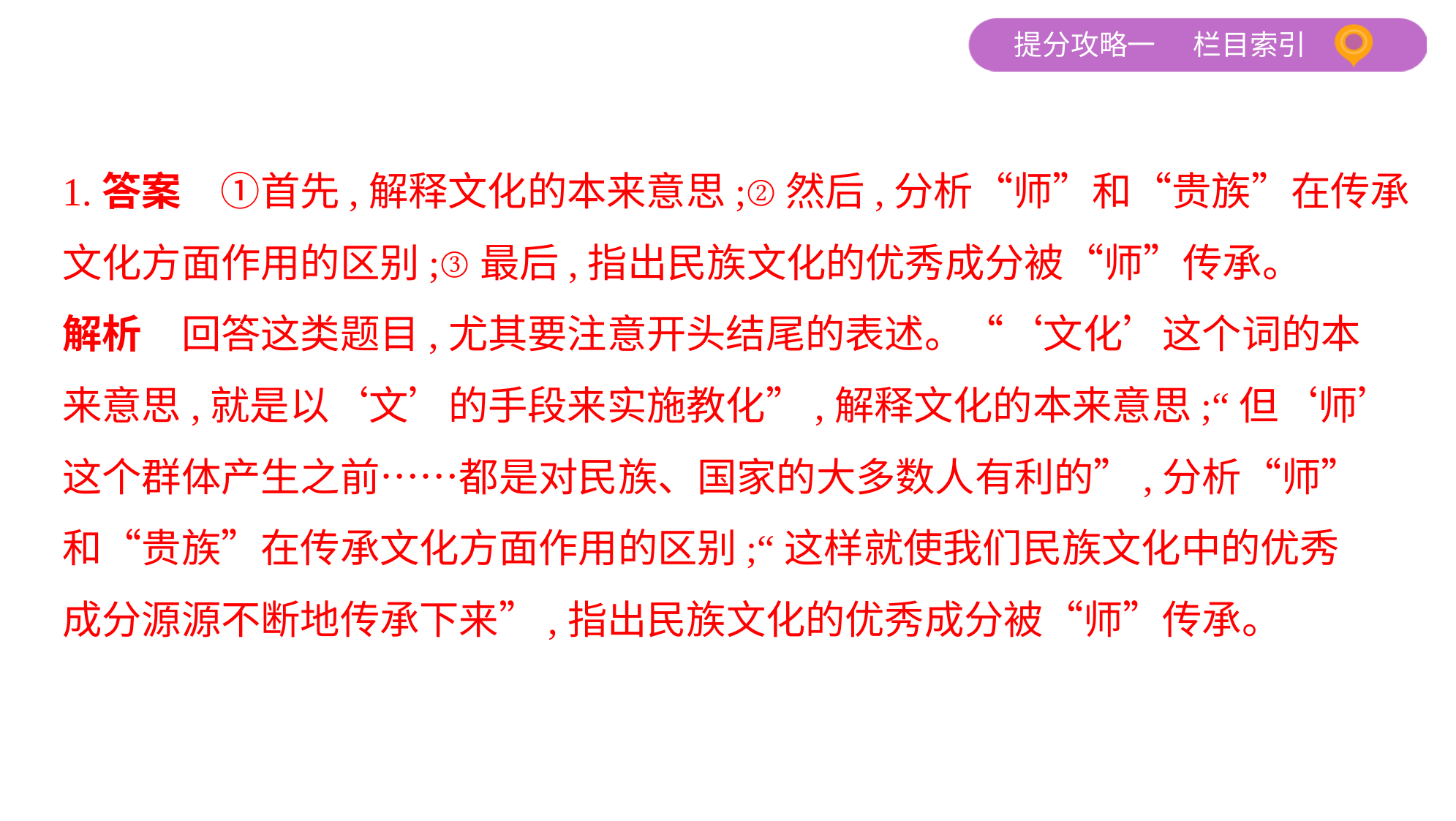

1.答案　①首先,解释文化的本来意思;②然后,分析“师”和“贵族”在传承
文化方面作用的区别;③最后,指出民族文化的优秀成分被“师”传承。
解析　回答这类题目,尤其要注意开头结尾的表述。“‘文化’这个词的本
来意思,就是以‘文’的手段来实施教化”,解释文化的本来意思;“但‘师’
这个群体产生之前……都是对民族、国家的大多数人有利的”,分析“师”
和“贵族”在传承文化方面作用的区别;“这样就使我们民族文化中的优秀
成分源源不断地传承下来”,指出民族文化的优秀成分被“师”传承。